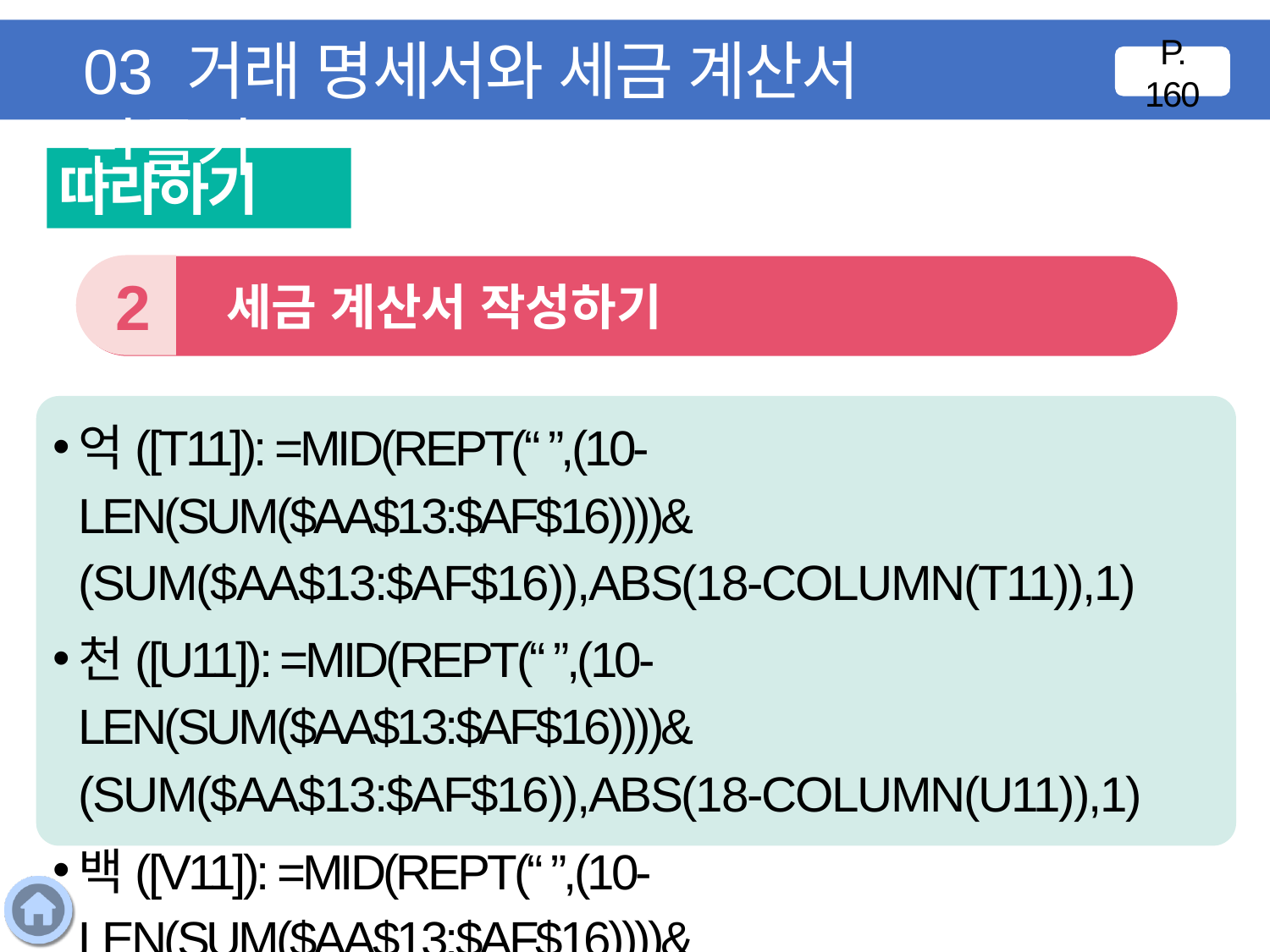

03 거래 명세서와 세금 계산서 만들기
P. 160
따라하기
2
        세금 계산서 작성하기
억([T11]): =MID(REPT(“ ”,(10-LEN(SUM($AA$13:$AF$16))))&
(SUM($AA$13:$AF$16)),ABS(18-COLUMN(T11)),1)
천([U11]): =MID(REPT(“ ”,(10-LEN(SUM($AA$13:$AF$16))))&
(SUM($AA$13:$AF$16)),ABS(18-COLUMN(U11)),1)
백([V11]): =MID(REPT(“ ”,(10-LEN(SUM($AA$13:$AF$16))))&
(SUM($AA$13:$AF$16)),ABS(18-COLUMN(V11)),1)